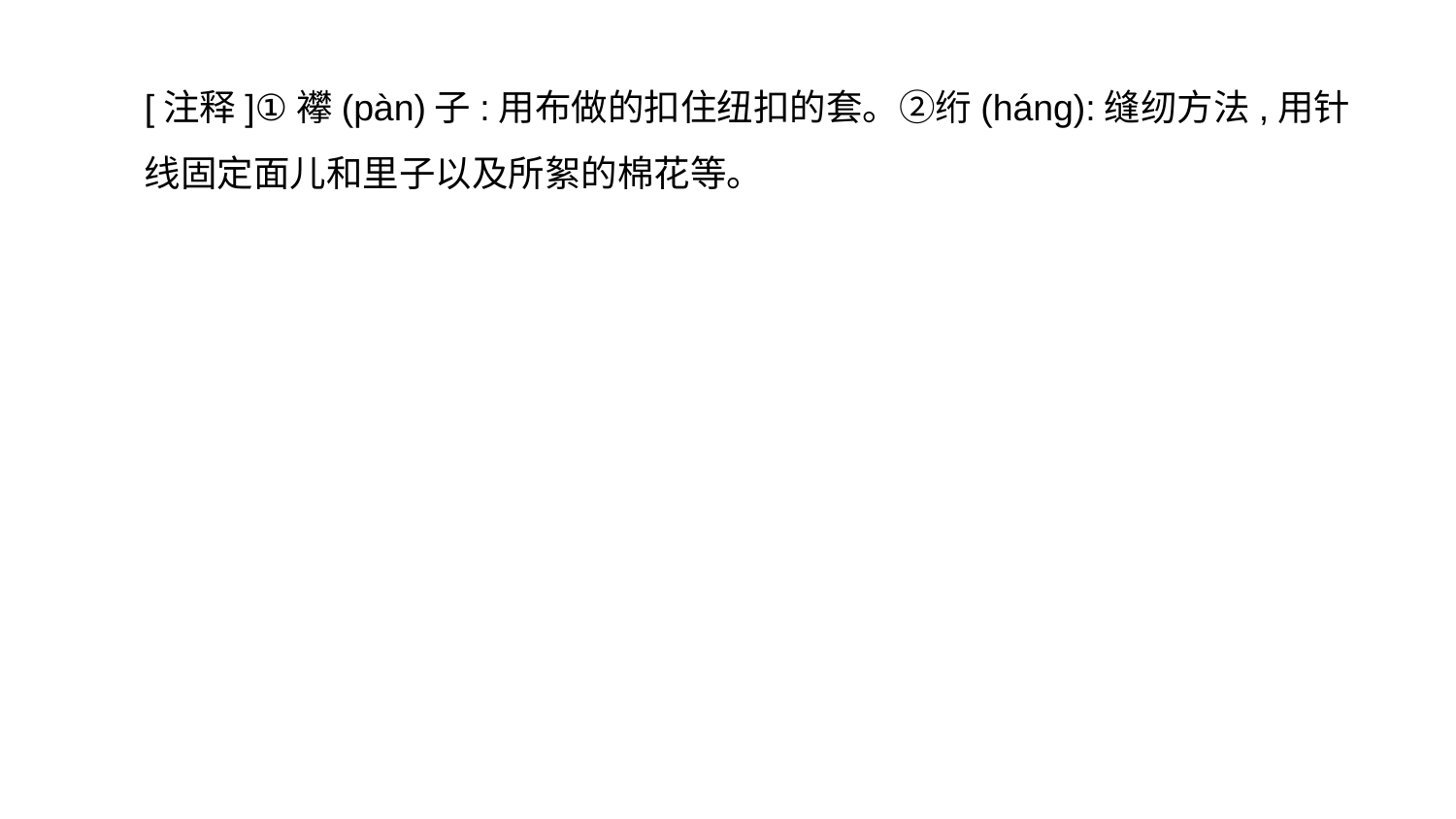

[注释]①襻(pàn)子:用布做的扣住纽扣的套。②绗(háng):缝纫方法,用针线固定面儿和里子以及所絮的棉花等。